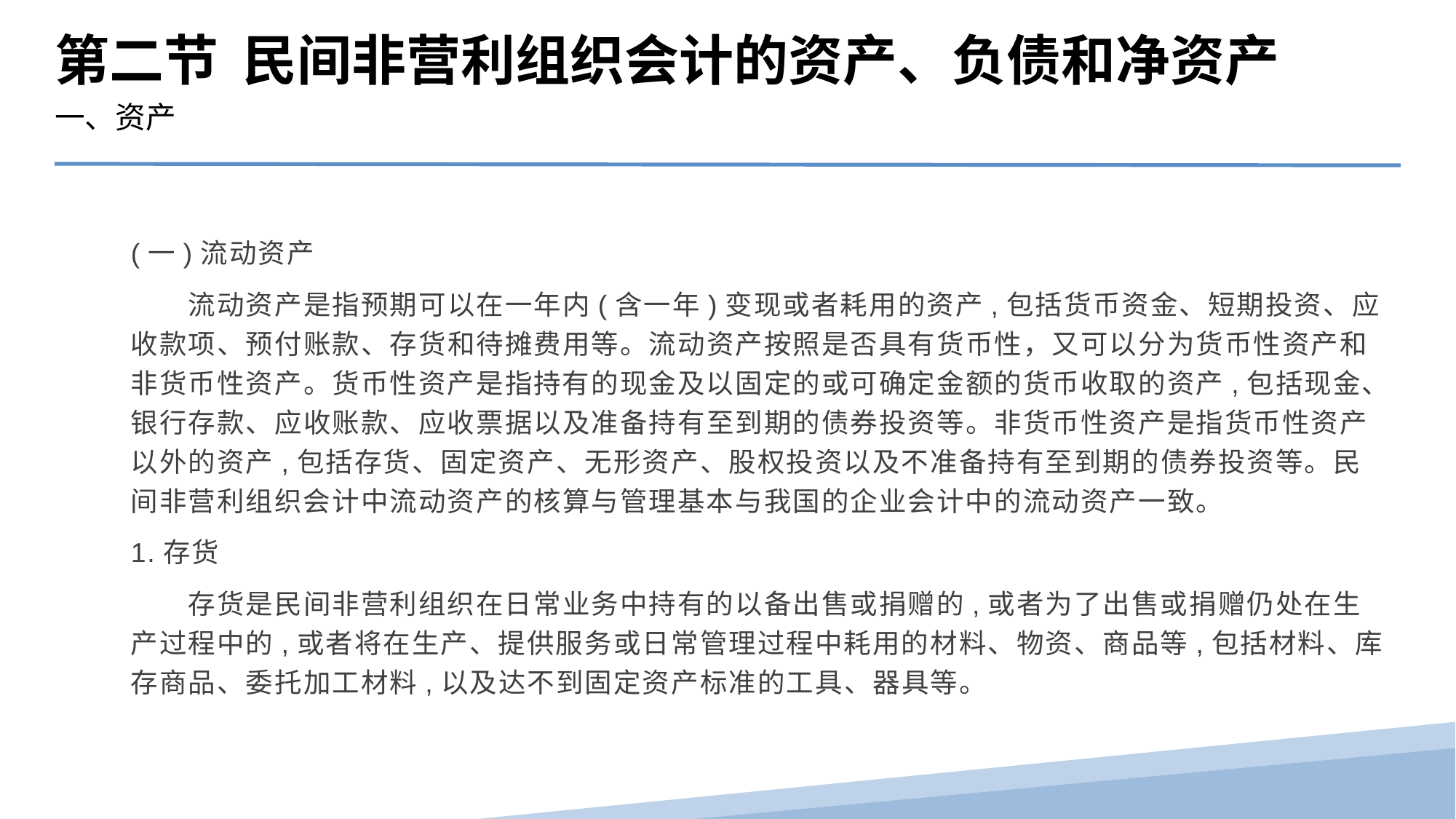

第二节  民间非营利组织会计的资产、负债和净资产
一、资产
(一)流动资产
　　流动资产是指预期可以在一年内(含一年)变现或者耗用的资产,包括货币资金、短期投资、应收款项、预付账款、存货和待摊费用等。流动资产按照是否具有货币性，又可以分为货币性资产和非货币性资产。货币性资产是指持有的现金及以固定的或可确定金额的货币收取的资产,包括现金、银行存款、应收账款、应收票据以及准备持有至到期的债券投资等。非货币性资产是指货币性资产以外的资产,包括存货、固定资产、无形资产、股权投资以及不准备持有至到期的债券投资等。民间非营利组织会计中流动资产的核算与管理基本与我国的企业会计中的流动资产一致。
1.存货
　　存货是民间非营利组织在日常业务中持有的以备出售或捐赠的,或者为了出售或捐赠仍处在生产过程中的,或者将在生产、提供服务或日常管理过程中耗用的材料、物资、商品等,包括材料、库存商品、委托加工材料,以及达不到固定资产标准的工具、器具等。